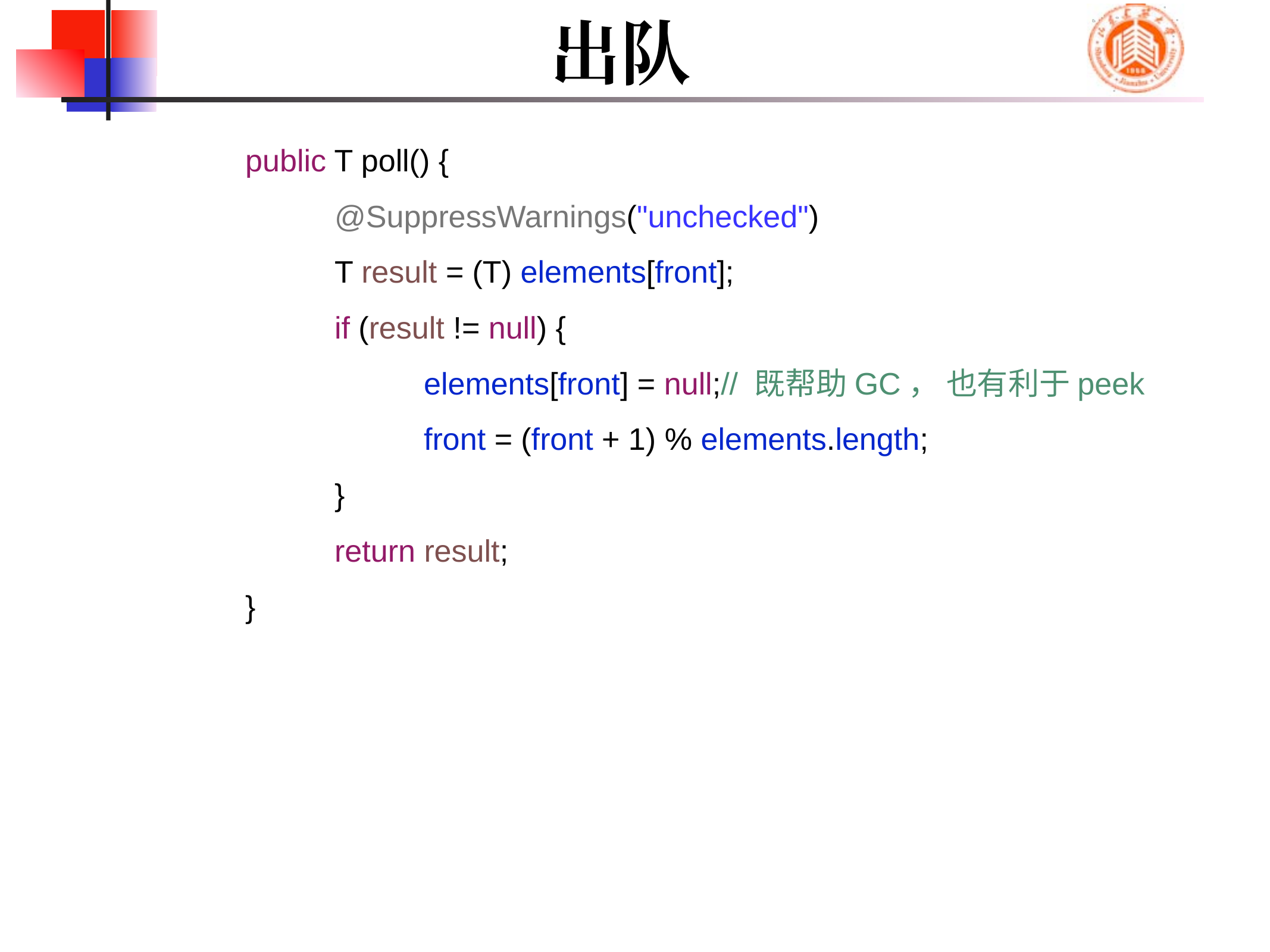

# 出队
	public T poll() {
		@SuppressWarnings("unchecked")
		T result = (T) elements[front];
		if (result != null) {
			elements[front] = null;// 既帮助GC， 也有利于peek
			front = (front + 1) % elements.length;
		}
		return result;
	}